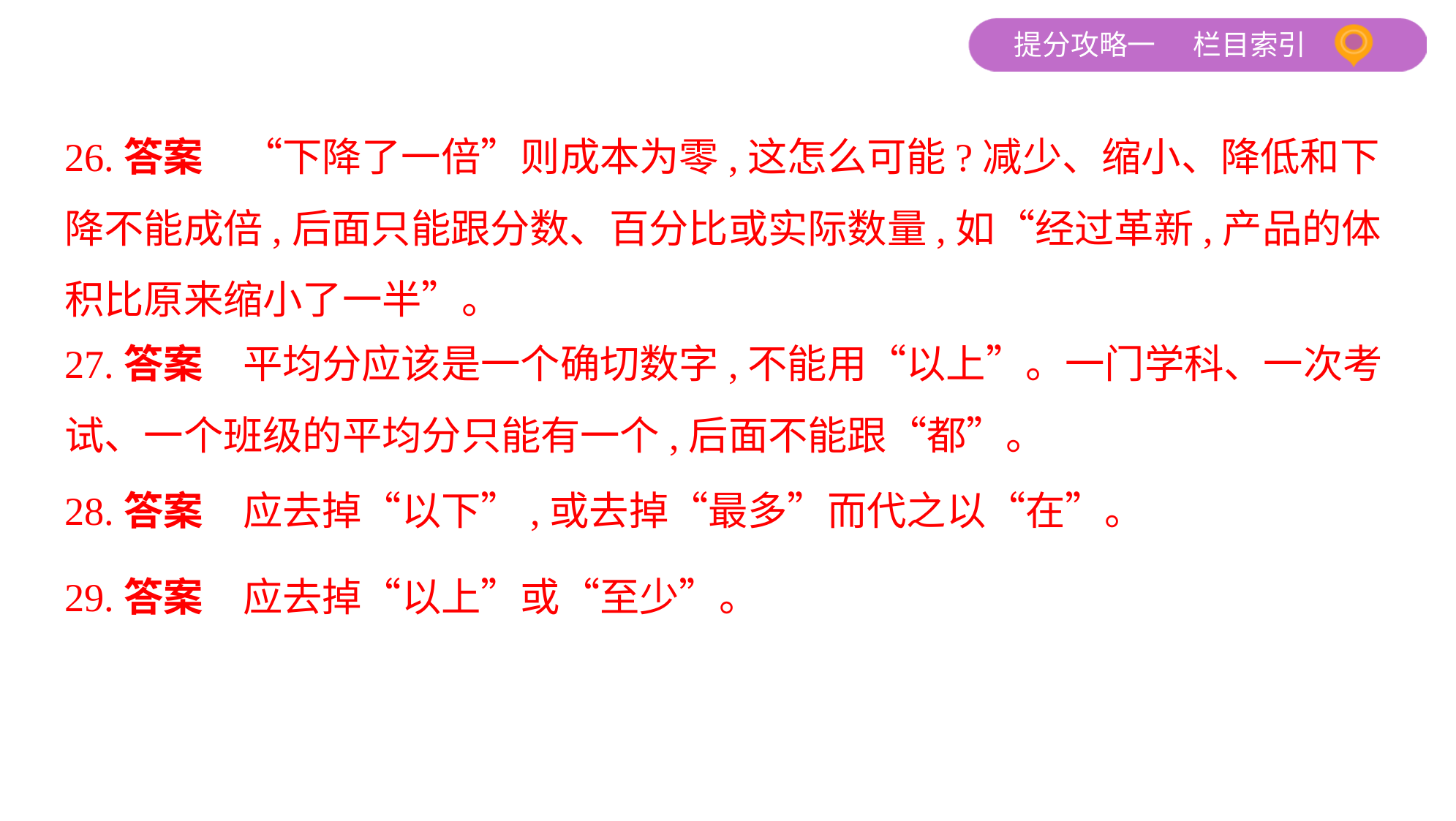

26.答案　“下降了一倍”则成本为零,这怎么可能?减少、缩小、降低和下
降不能成倍,后面只能跟分数、百分比或实际数量,如“经过革新,产品的体
积比原来缩小了一半”。
27.答案　平均分应该是一个确切数字,不能用“以上”。一门学科、一次考
试、一个班级的平均分只能有一个,后面不能跟“都”。
28.答案　应去掉“以下”,或去掉“最多”而代之以“在”。
29.答案　应去掉“以上”或“至少”。